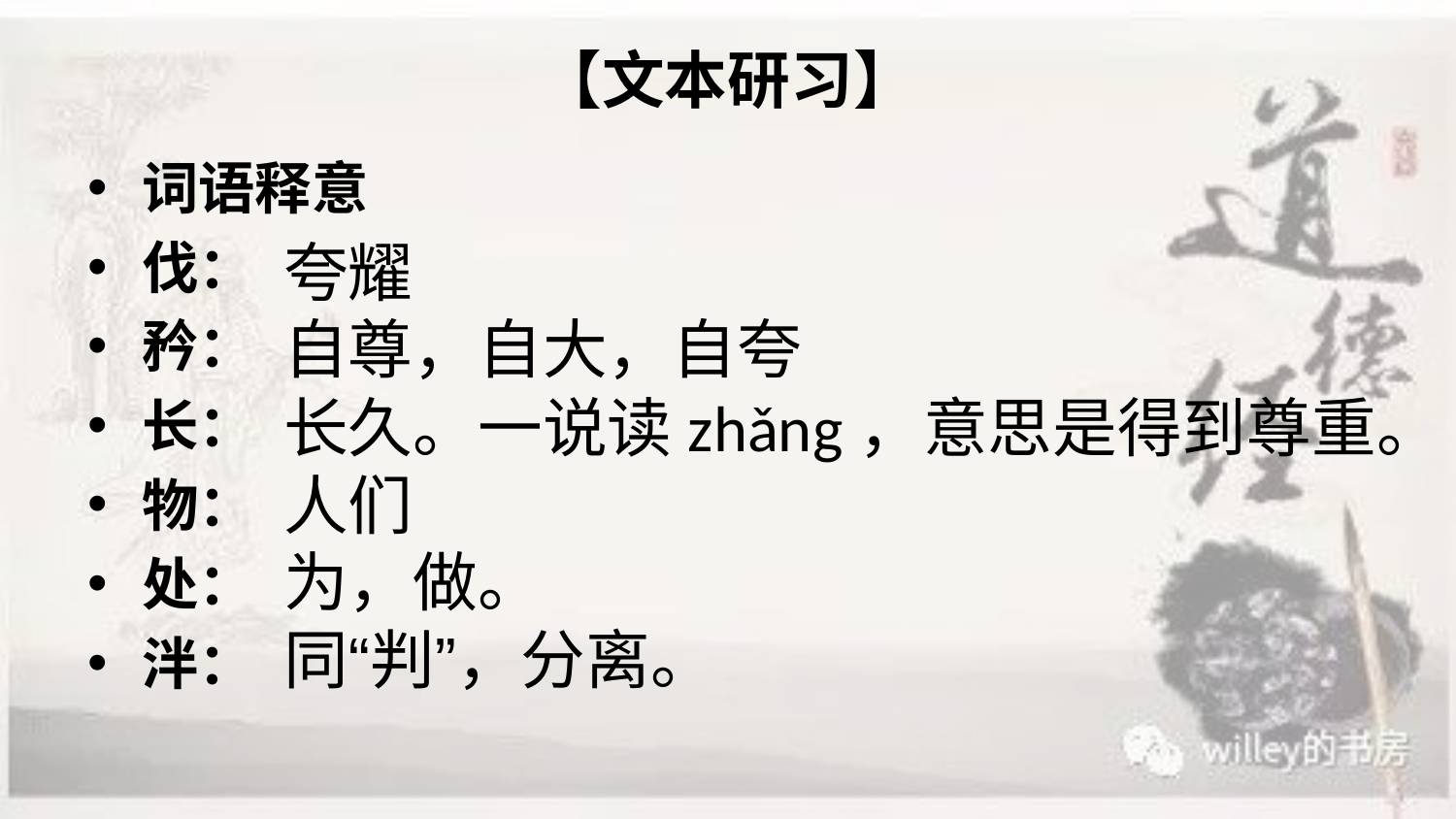

# 【文本研习】
词语释意
伐：
矜：
长：
物：
处：
泮：
夸耀
自尊，自大，自夸
长久。一说读zhǎng，意思是得到尊重。
人们
为，做。
同“判”，分离。